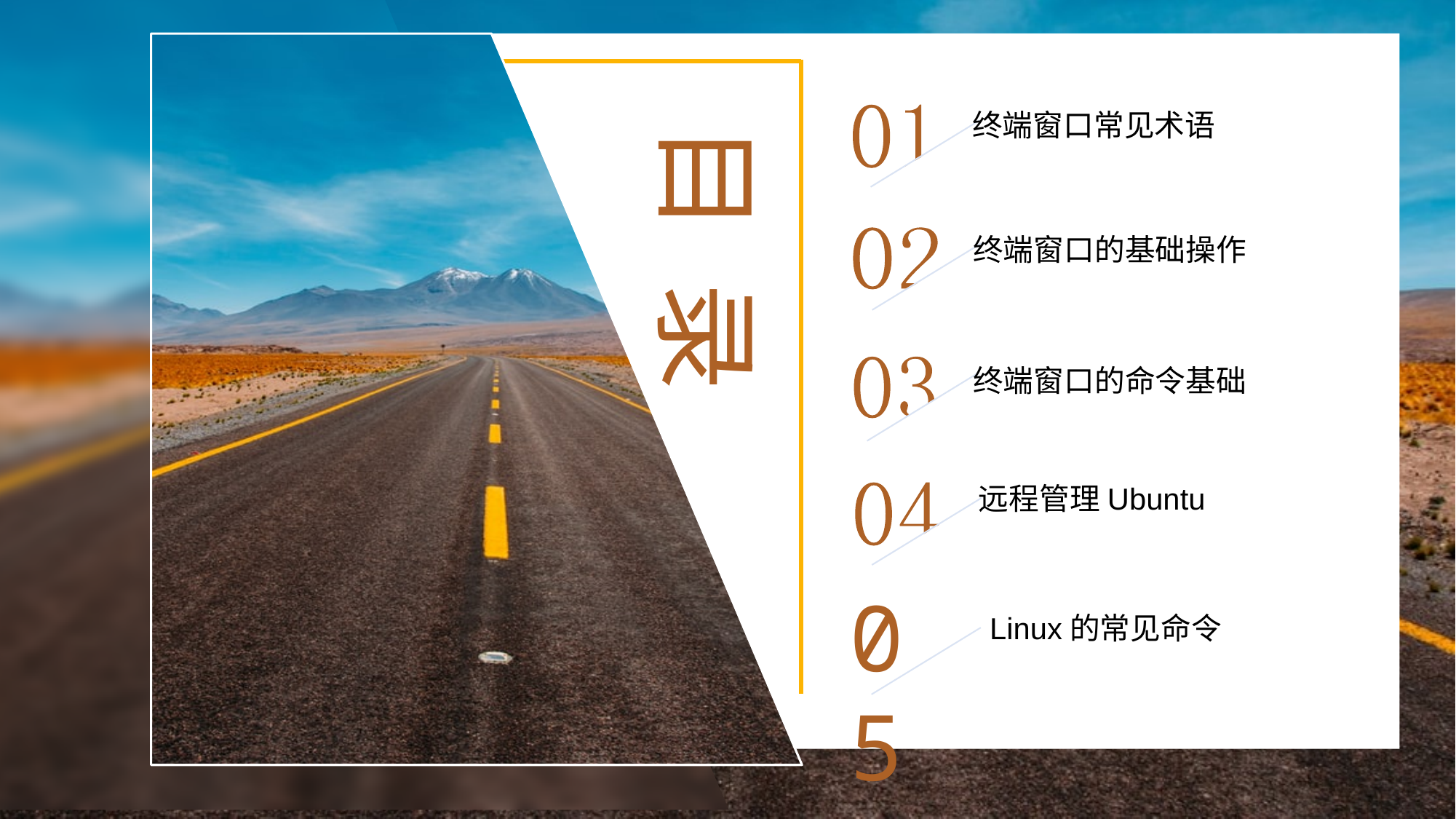

终端窗口常见术语

终端窗口的基础操作

终端窗口的命令基础

远程管理Ubuntu

05
Linux的常见命令